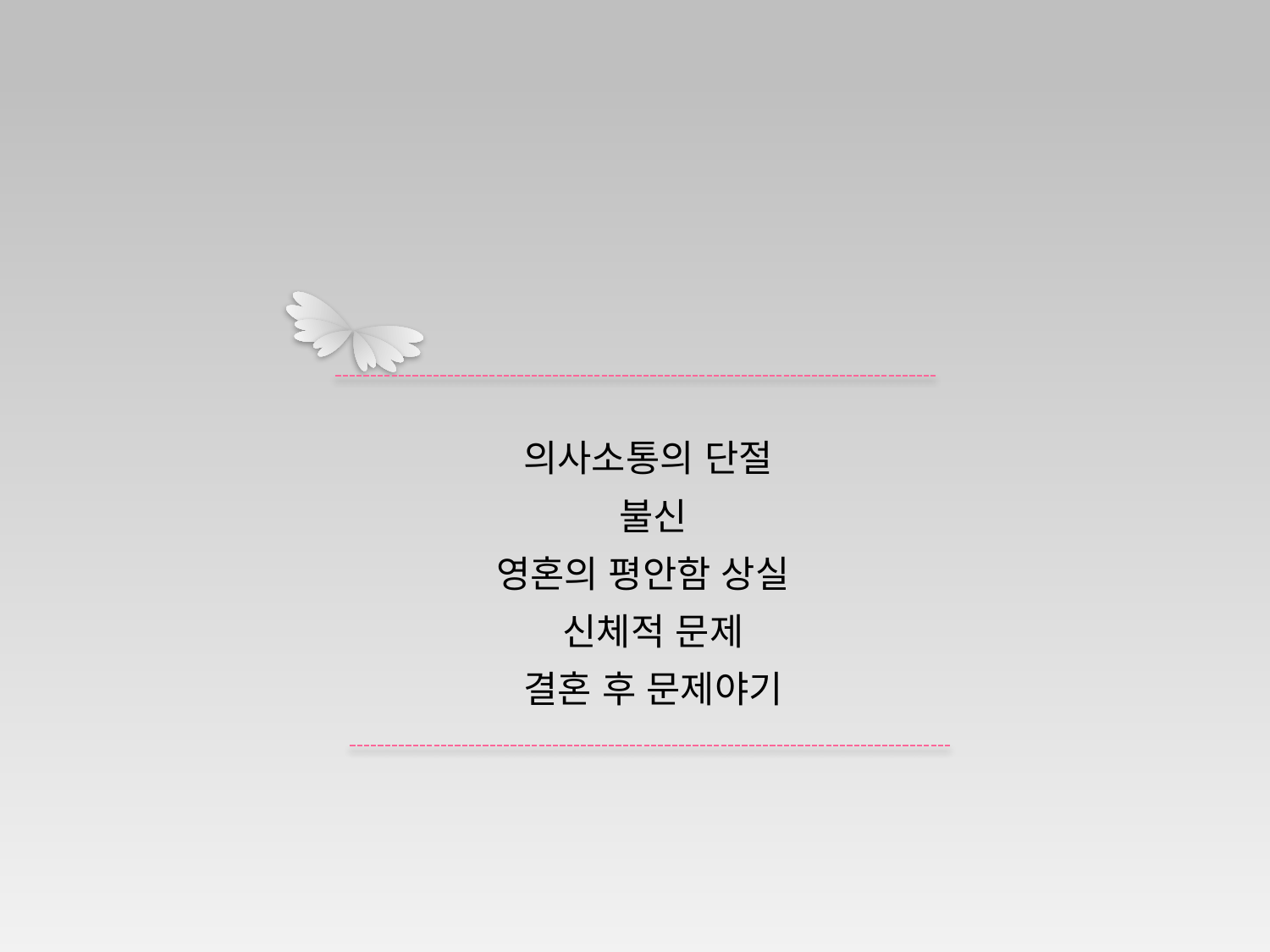

의사소통의 단절
불신
영혼의 평안함 상실
신체적 문제
결혼 후 문제야기